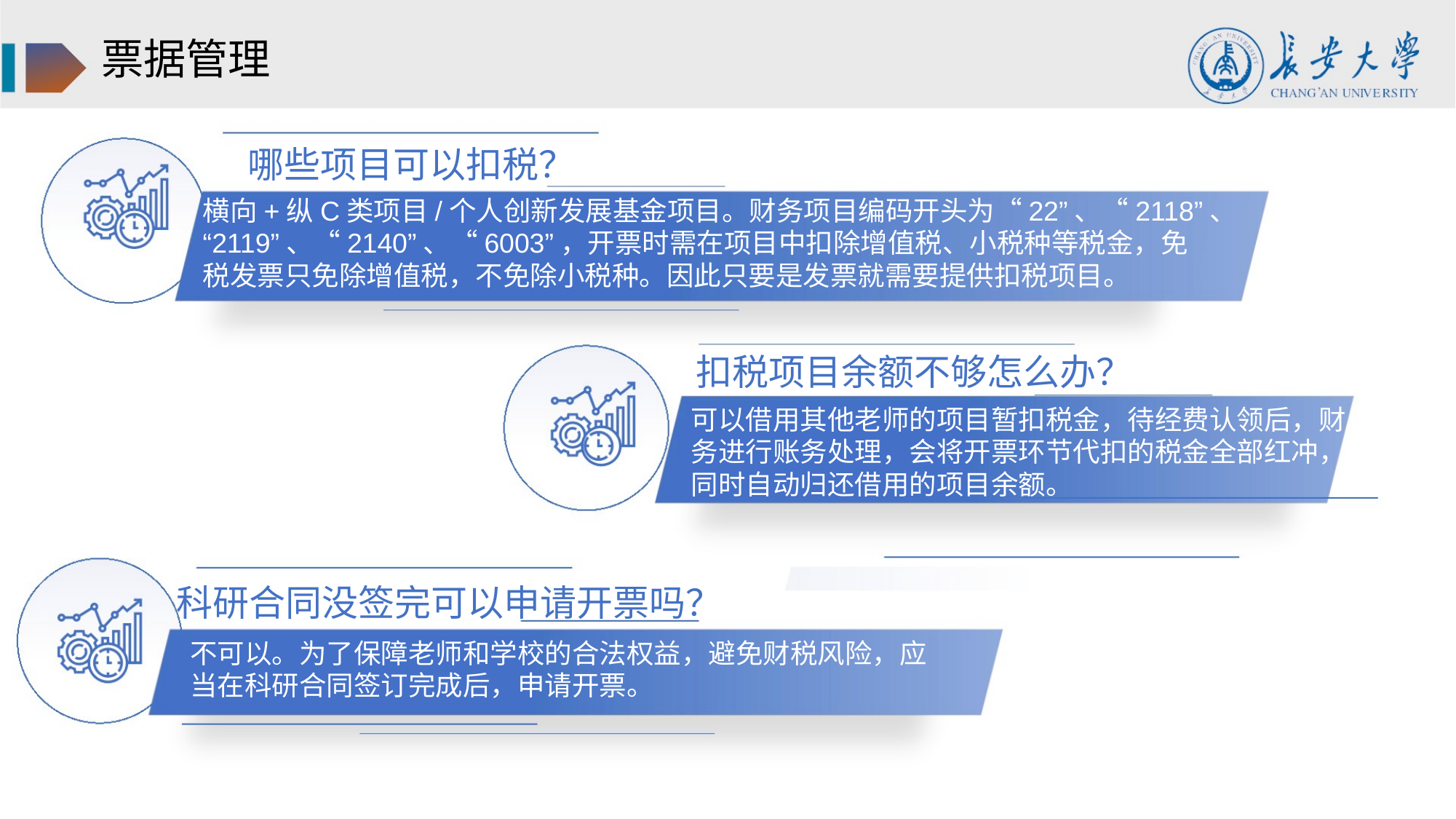

票据管理
哪些项目可以扣税？
横向+纵C类项目/个人创新发展基金项目。财务项目编码开头为“22”、“2118”、
“2119”、“2140”、“6003”，开票时需在项目中扣除增值税、小税种等税金，免
税发票只免除增值税，不免除小税种。因此只要是发票就需要提供扣税项目。
扣税项目余额不够怎么办？
可以借用其他老师的项目暂扣税金，待经费认领后，财
务进行账务处理，会将开票环节代扣的税金全部红冲，
同时自动归还借用的项目余额。
科研合同没签完可以申请开票吗？
？
不可以。为了保障老师和学校的合法权益，避免财税风险，应
当在科研合同签订完成后，申请开票。